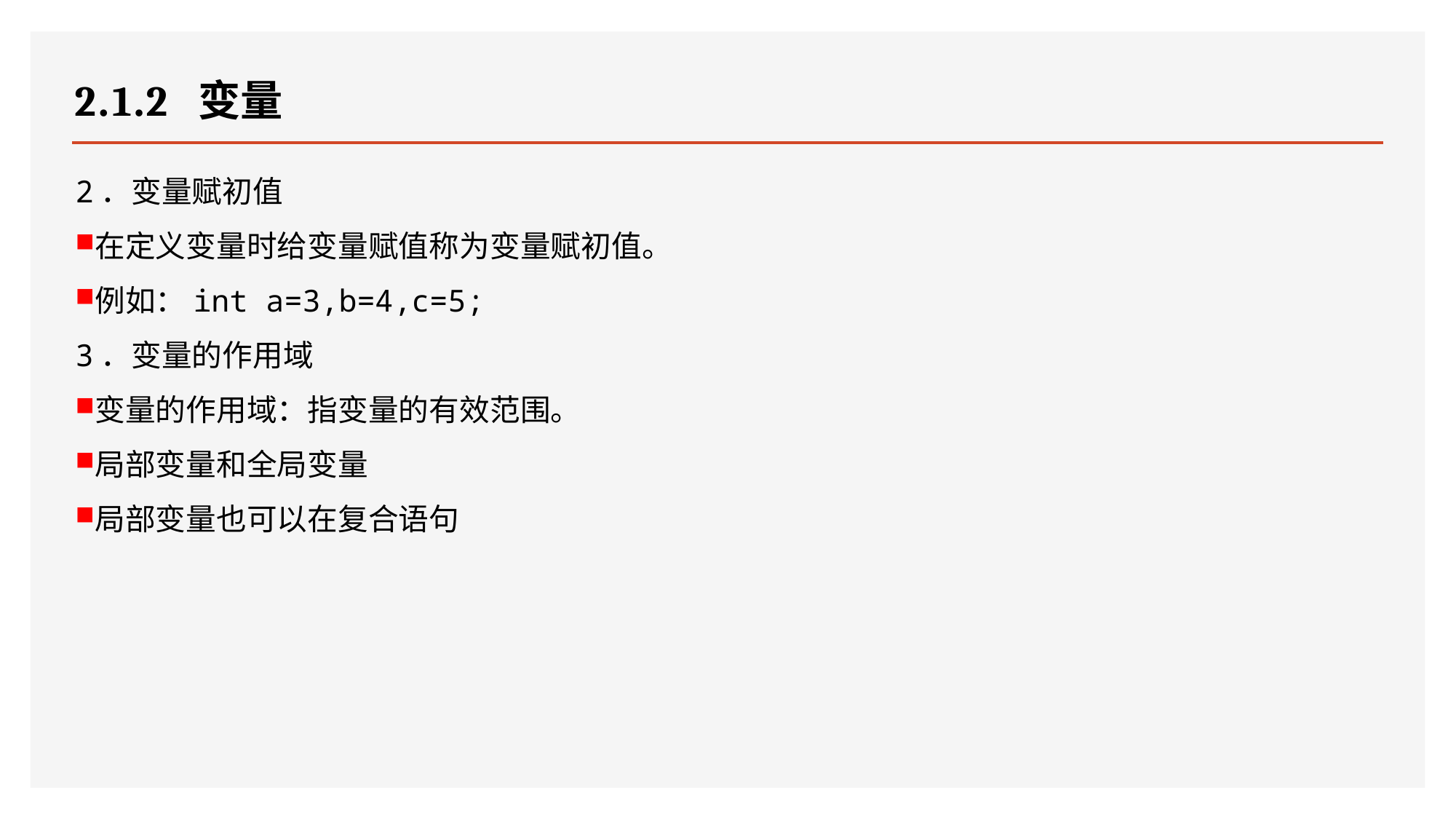

# 2.1.2  变量
2．变量赋初值
在定义变量时给变量赋值称为变量赋初值。
例如：int a=3,b=4,c=5;
3．变量的作用域
变量的作用域：指变量的有效范围。
局部变量和全局变量
局部变量也可以在复合语句